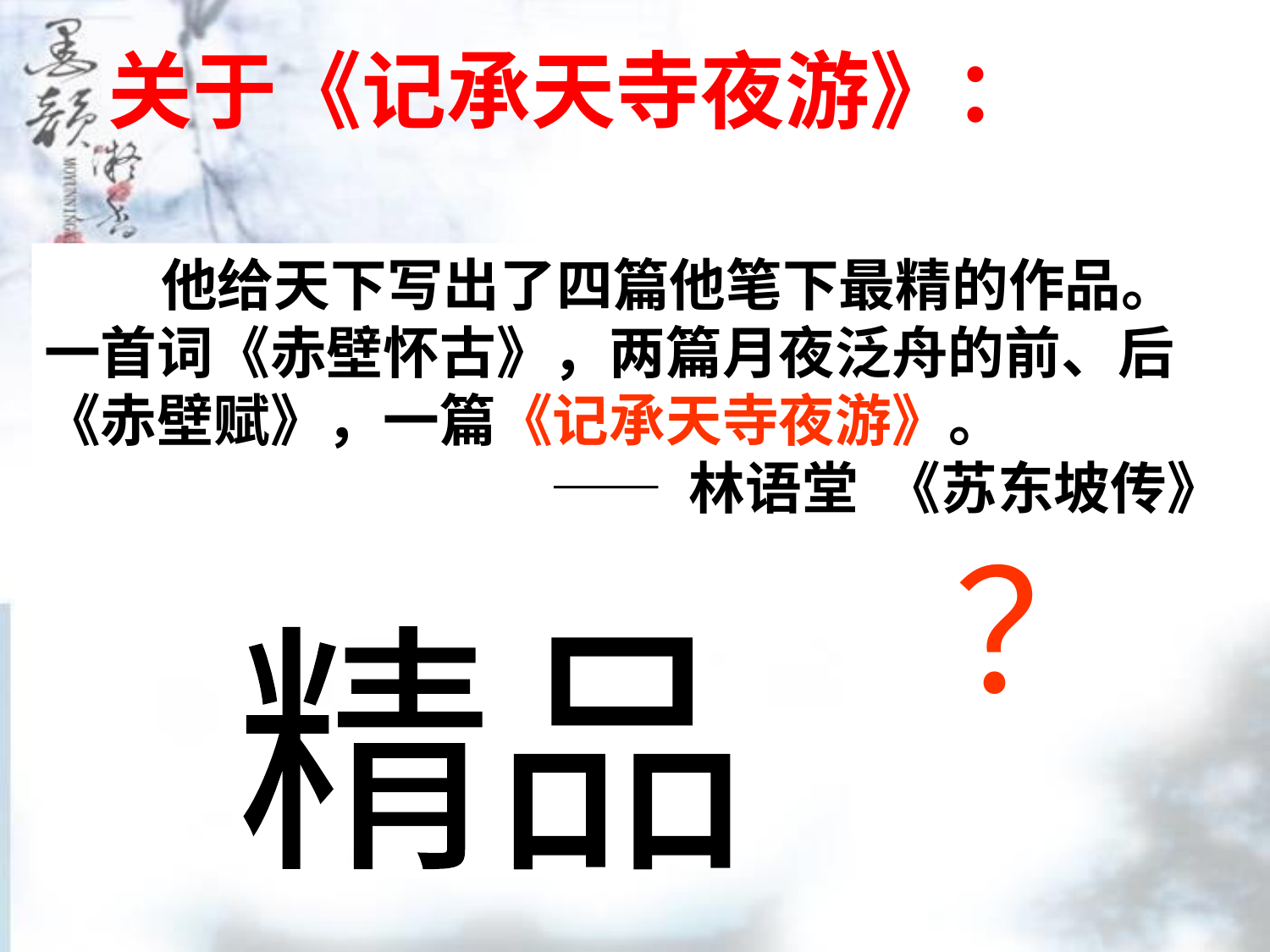

关于《记承天寺夜游》：
        他给天下写出了四篇他笔下最精的作品。
一首词《赤壁怀古》，两篇月夜泛舟的前、后
《赤壁赋》，一篇《记承天寺夜游》。
          —— 林语堂  《苏东坡传》
？
精品